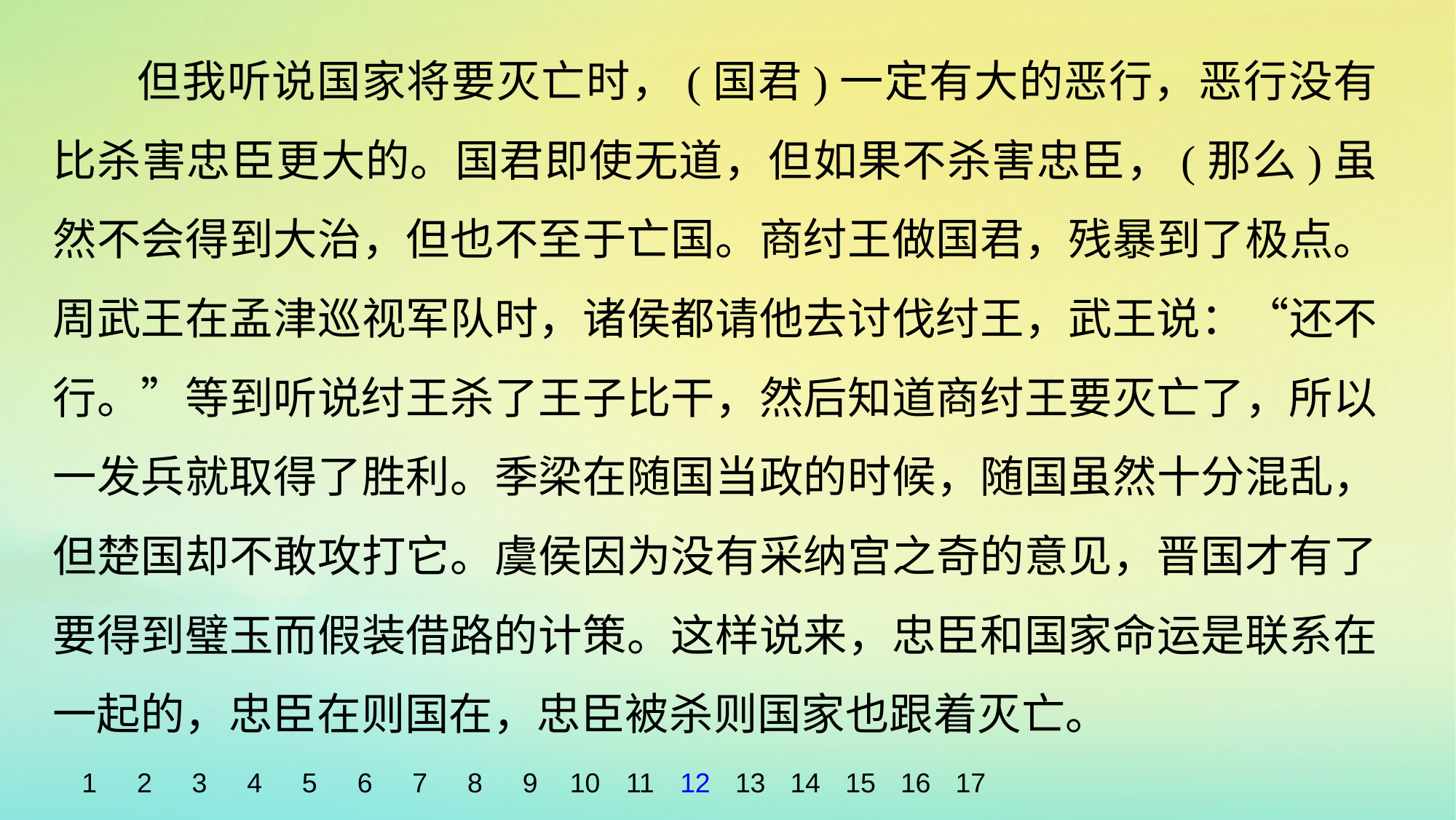

但我听说国家将要灭亡时，(国君)一定有大的恶行，恶行没有比杀害忠臣更大的。国君即使无道，但如果不杀害忠臣，(那么)虽然不会得到大治，但也不至于亡国。商纣王做国君，残暴到了极点。周武王在孟津巡视军队时，诸侯都请他去讨伐纣王，武王说：“还不行。”等到听说纣王杀了王子比干，然后知道商纣王要灭亡了，所以一发兵就取得了胜利。季梁在随国当政的时候，随国虽然十分混乱，但楚国却不敢攻打它。虞侯因为没有采纳宫之奇的意见，晋国才有了要得到璧玉而假装借路的计策。这样说来，忠臣和国家命运是联系在一起的，忠臣在则国在，忠臣被杀则国家也跟着灭亡。
1
2
3
4
5
6
7
8
9
10
11
12
13
14
15
16
17